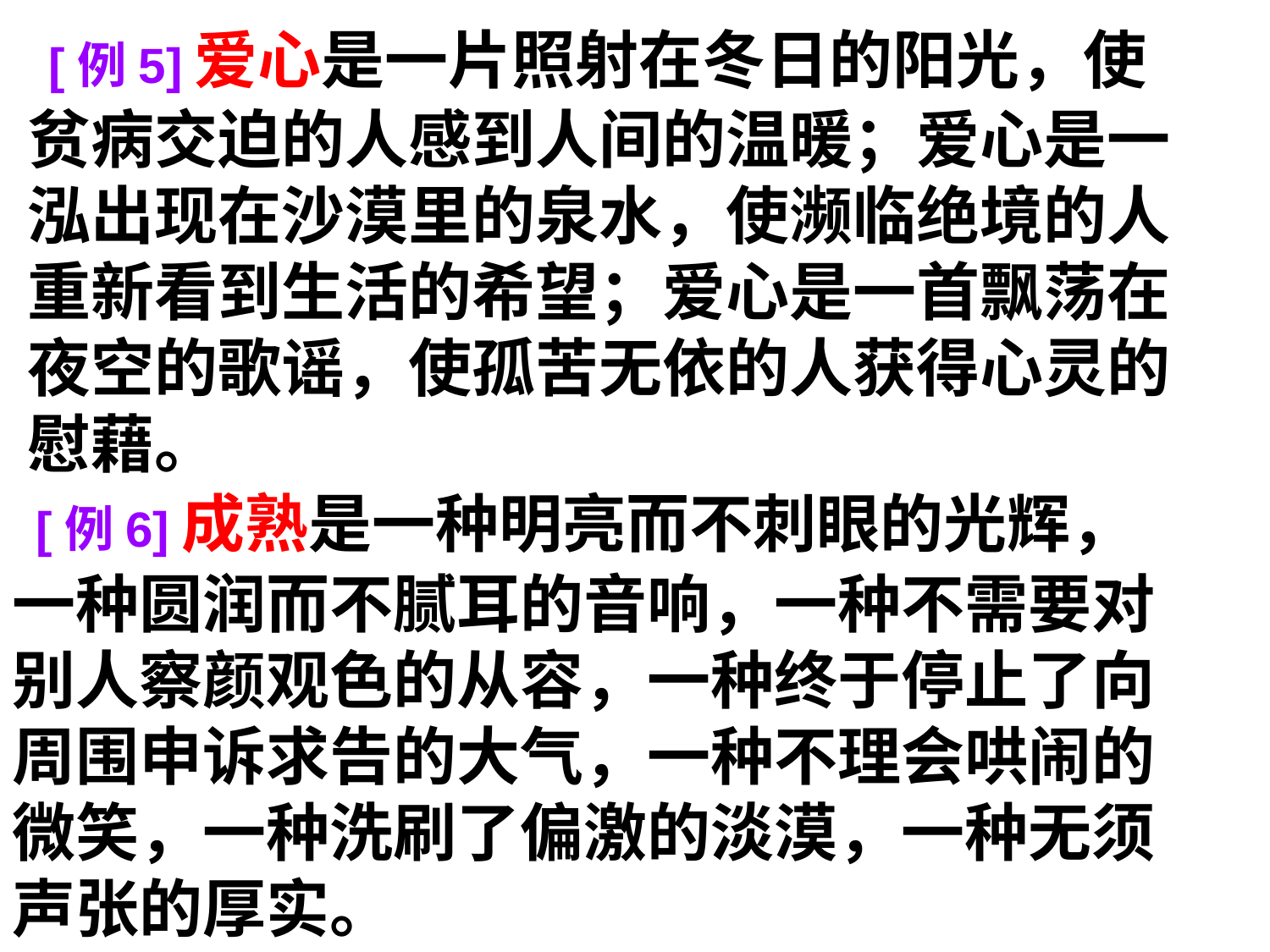

[例5]爱心是一片照射在冬日的阳光，使贫病交迫的人感到人间的温暖；爱心是一泓出现在沙漠里的泉水，使濒临绝境的人重新看到生活的希望；爱心是一首飘荡在夜空的歌谣，使孤苦无依的人获得心灵的慰藉。
 [例6]成熟是一种明亮而不刺眼的光辉，一种圆润而不腻耳的音响，一种不需要对别人察颜观色的从容，一种终于停止了向周围申诉求告的大气，一种不理会哄闹的微笑，一种洗刷了偏激的淡漠，一种无须声张的厚实。